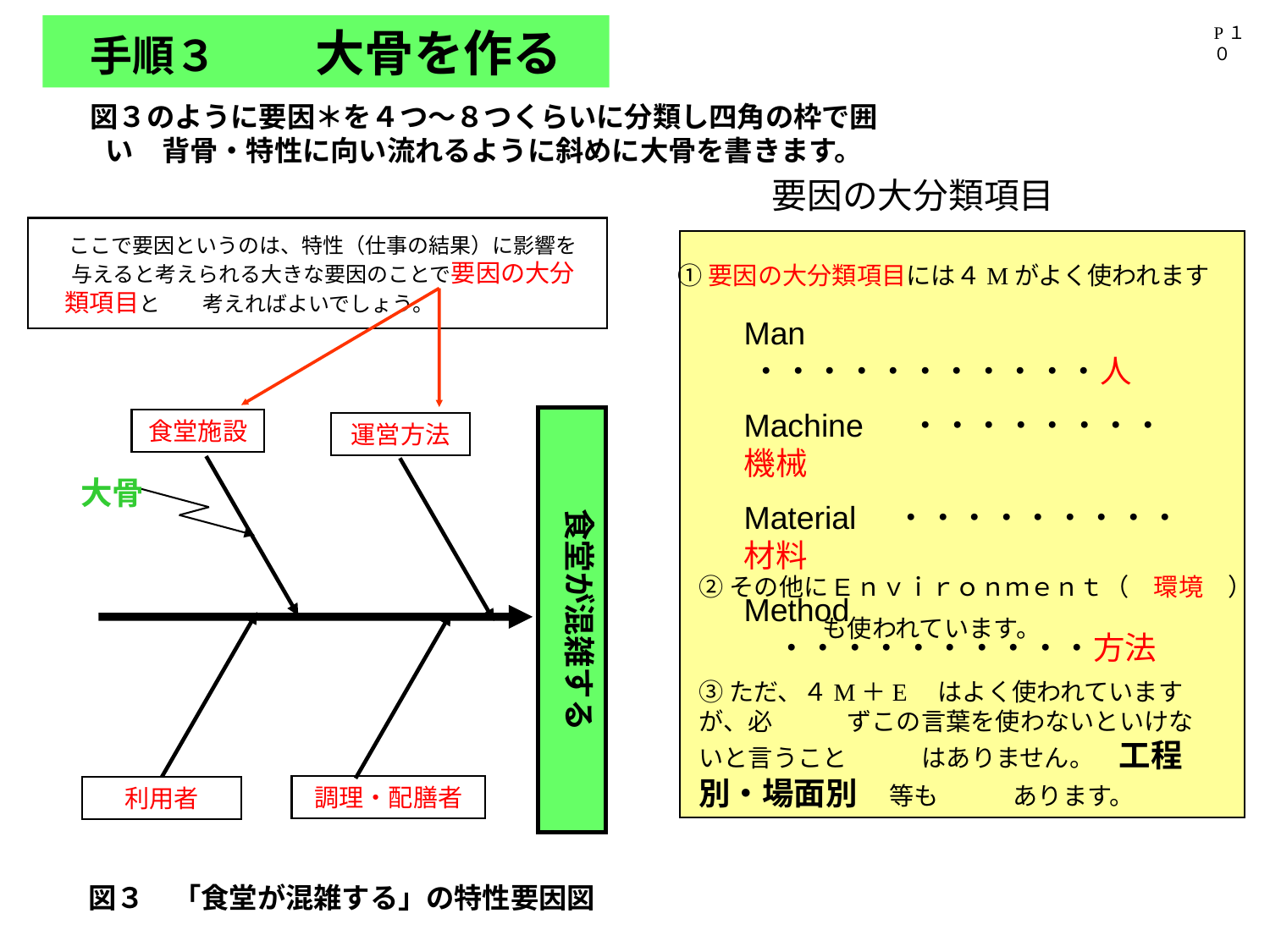

手順３　　大骨を作る
P１０
図３のように要因＊を４つ～８つくらいに分類し四角の枠で囲い　背骨・特性に向い流れるように斜めに大骨を書きます。
食堂施設
運営方法

大骨

調理・配膳者
利用者

要因の大分類項目

①要因の大分類項目には４Mがよく使われます
Man　     ・・・・・・・・・・・人
Machine　 ・・・・・・・・機械
Material　・・・・・・・・・材料
Method　・・・・・・・・・・方法
②その他にEｎｖｉｒｏｎｍｅｎｔ（　環境　）
　　　　　も使われています。
③ただ、４M＋E　はよく使われていますが、必　　　ずこの言葉を使わないといけないと言うこと　　　はありません。　工程別・場面別　等も　　　あります。

ここで要因というのは、特性（仕事の結果）に影響を与えると考えられる大きな要因のことで要因の大分類項目と　　考えればよいでしょう。

食堂が混雑する

図３　「食堂が混雑する」の特性要因図